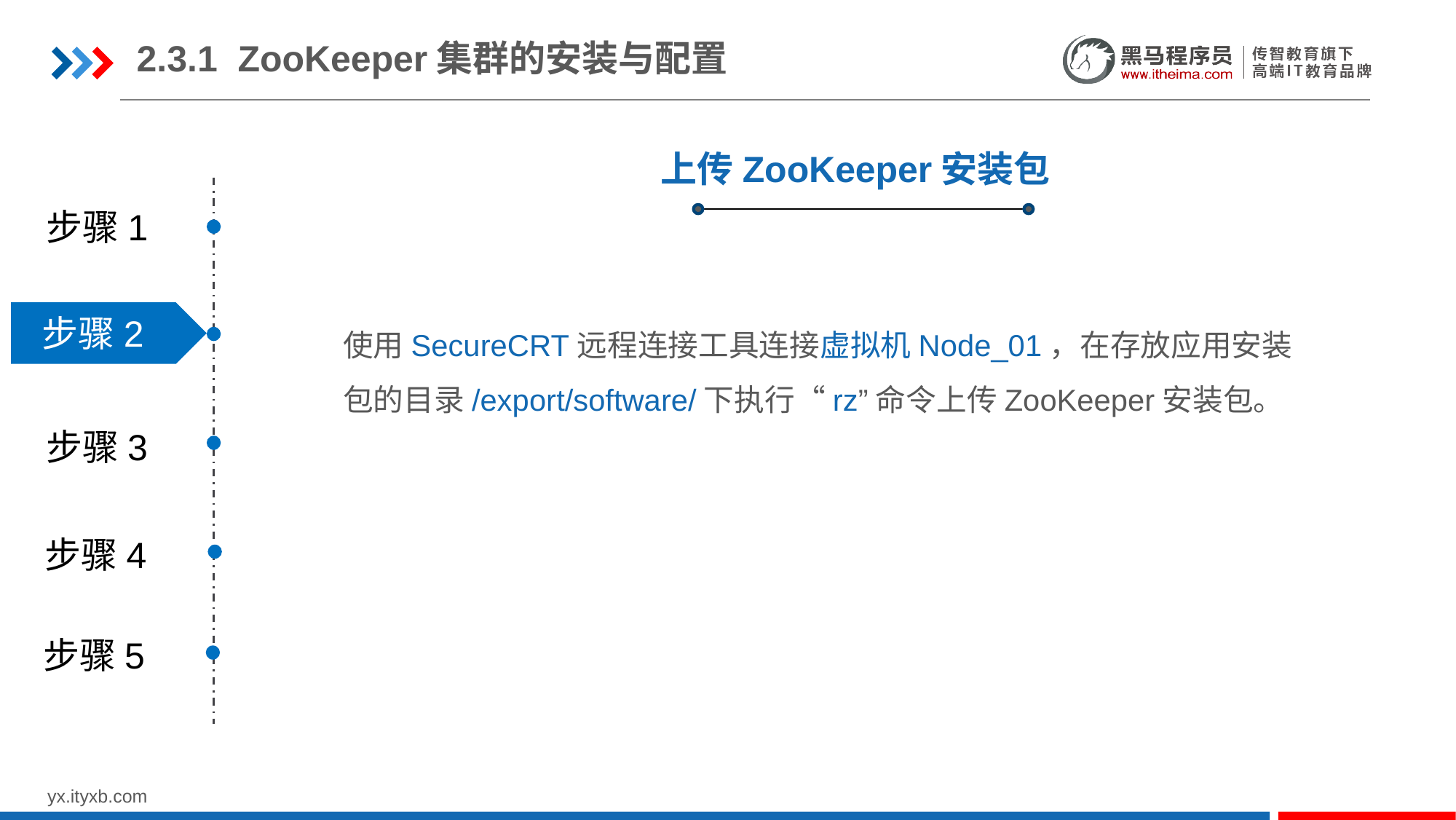

2.3.1  ZooKeeper集群的安装与配置

上传ZooKeeper安装包

步骤1

步骤2
使用SecureCRT远程连接工具连接虚拟机Node_01，在存放应用安装包的目录/export/software/下执行“rz”命令上传ZooKeeper安装包。

步骤3

步骤4

步骤5